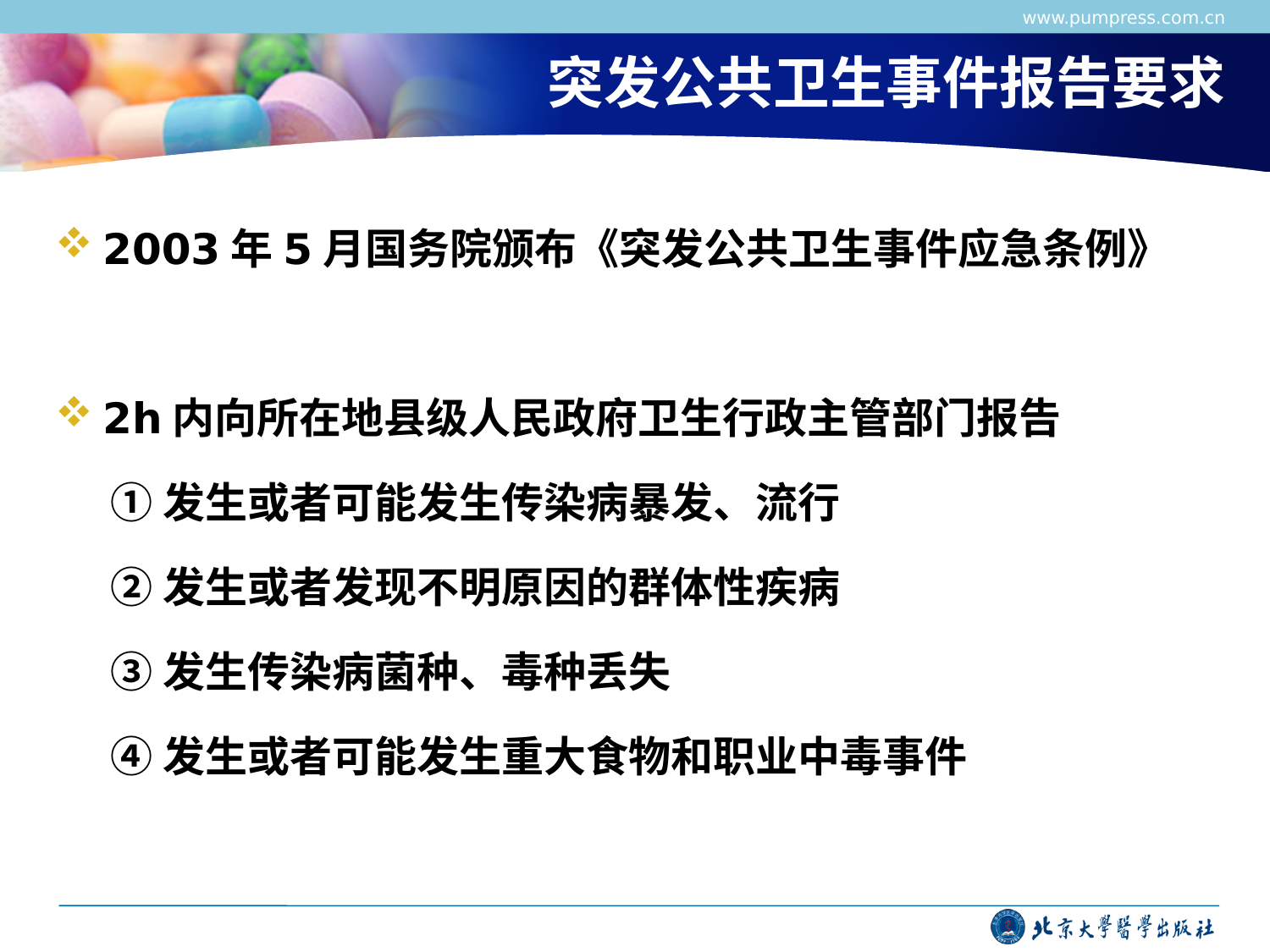

www.pumpress.com.cn
# 突发公共卫生事件报告要求
2003年5月国务院颁布《突发公共卫生事件应急条例》

2h内向所在地县级人民政府卫生行政主管部门报告
①发生或者可能发生传染病暴发、流行
②发生或者发现不明原因的群体性疾病
③发生传染病菌种、毒种丢失
④发生或者可能发生重大食物和职业中毒事件